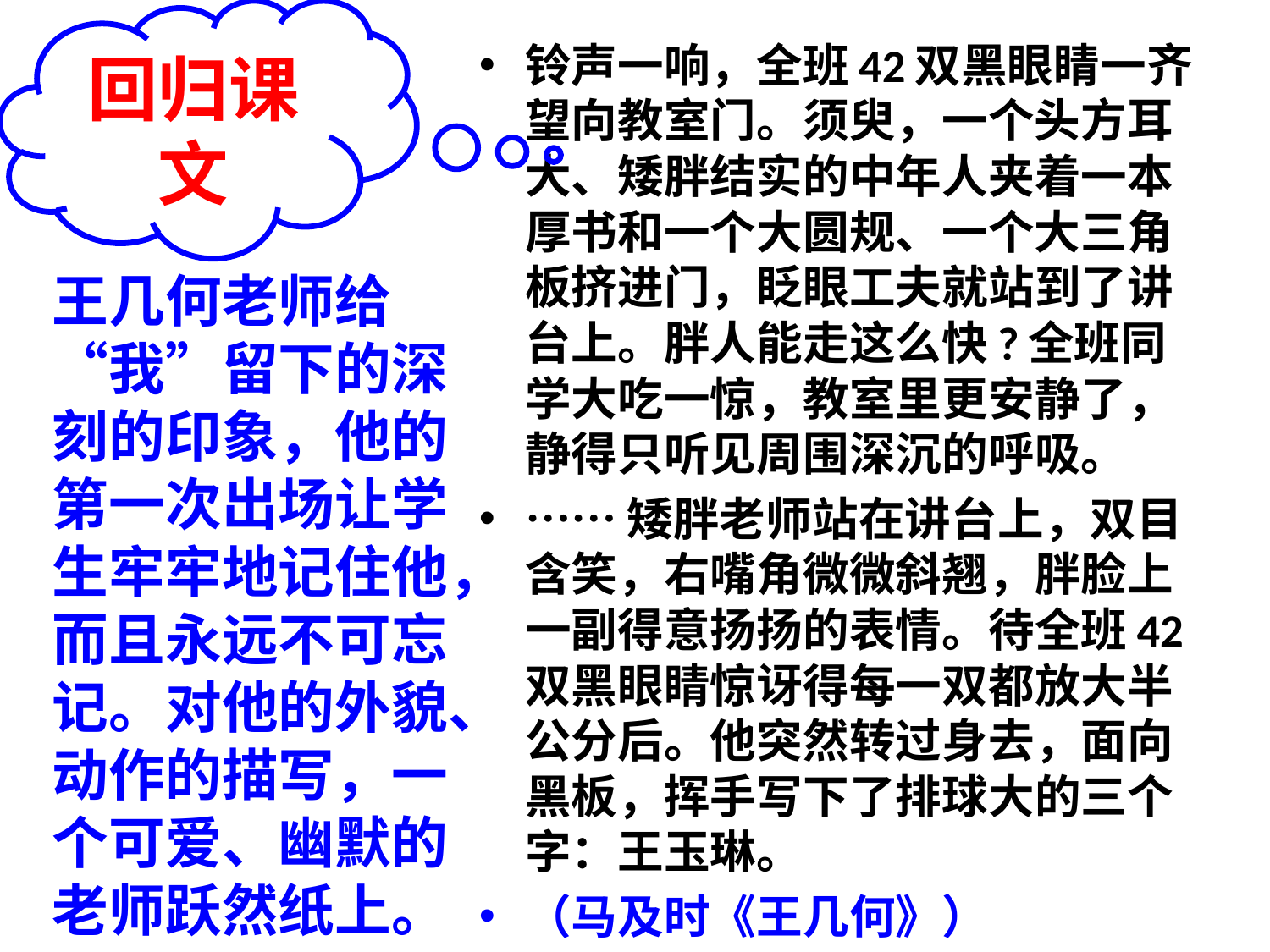

回归课文
铃声一响，全班42双黑眼睛一齐望向教室门。须臾，一个头方耳大、矮胖结实的中年人夹着一本厚书和一个大圆规、一个大三角板挤进门，眨眼工夫就站到了讲台上。胖人能走这么快?全班同学大吃一惊，教室里更安静了，静得只听见周围深沉的呼吸。
……矮胖老师站在讲台上，双目含笑，右嘴角微微斜翘，胖脸上一副得意扬扬的表情。待全班42双黑眼睛惊讶得每一双都放大半公分后。他突然转过身去，面向黑板，挥手写下了排球大的三个字：王玉琳。
（马及时《王几何》）

王几何老师给“我”留下的深刻的印象，他的第一次出场让学生牢牢地记住他，而且永远不可忘记。对他的外貌、动作的描写，一个可爱、幽默的老师跃然纸上。